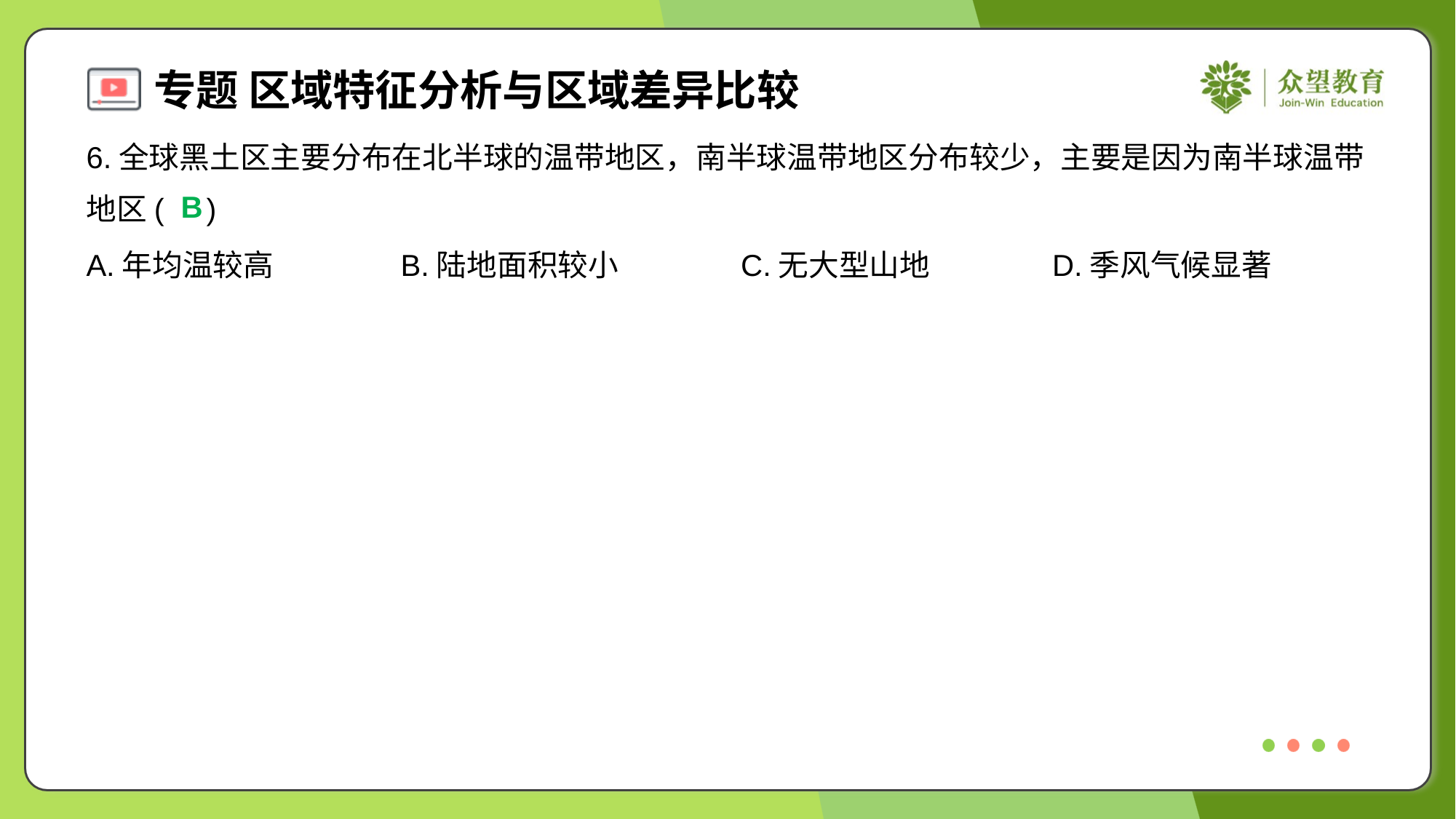

6.全球黑土区主要分布在北半球的温带地区，南半球温带地区分布较少，主要是因为南半球温带
地区(     )
B
A.年均温较高	B.陆地面积较小	C.无大型山地	D.季风气候显著